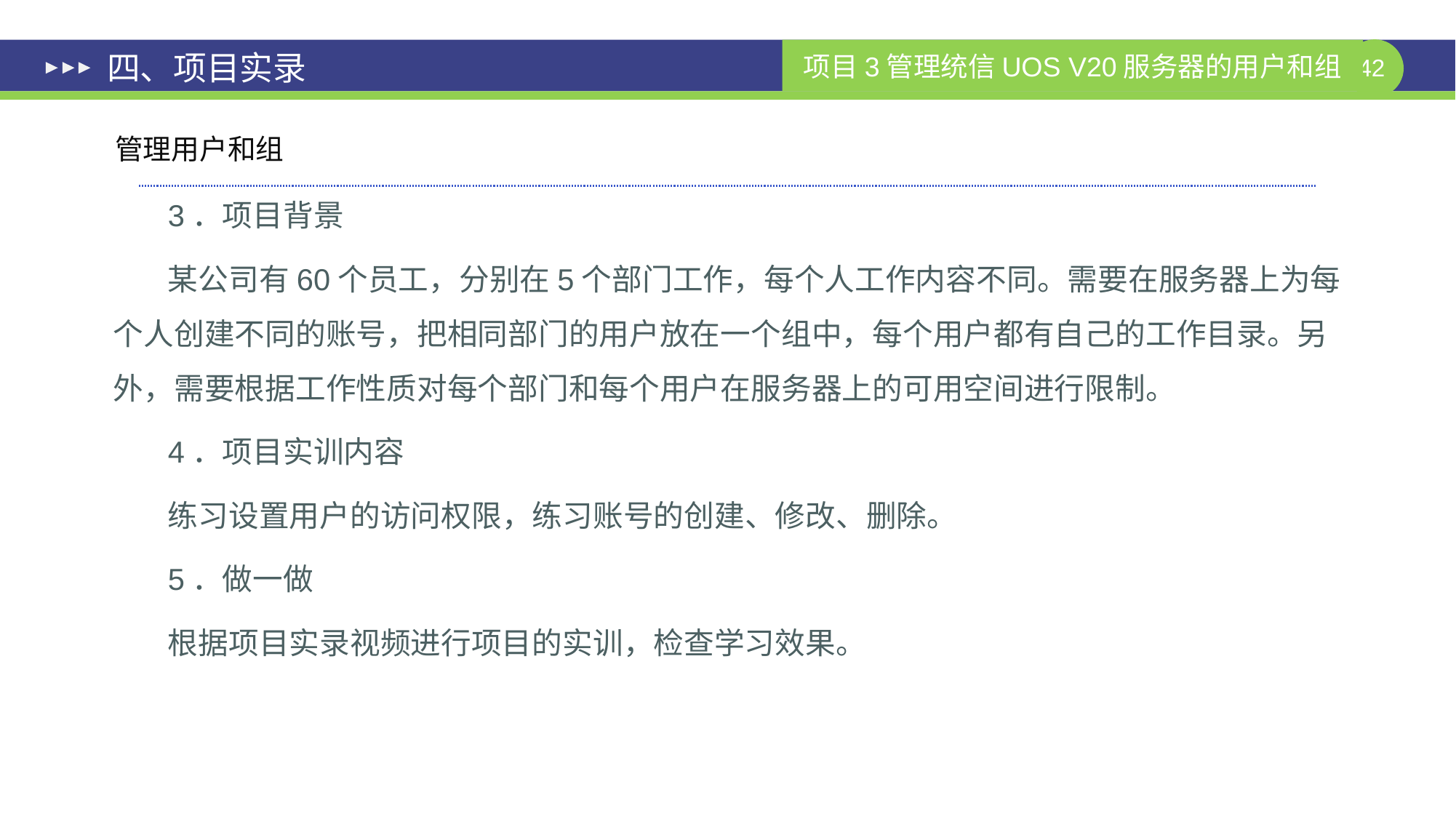

# 四、项目实录
管理用户和组
3．项目背景
某公司有60个员工，分别在5个部门工作，每个人工作内容不同。需要在服务器上为每个人创建不同的账号，把相同部门的用户放在一个组中，每个用户都有自己的工作目录。另外，需要根据工作性质对每个部门和每个用户在服务器上的可用空间进行限制。
4．项目实训内容
练习设置用户的访问权限，练习账号的创建、修改、删除。
5．做一做
根据项目实录视频进行项目的实训，检查学习效果。